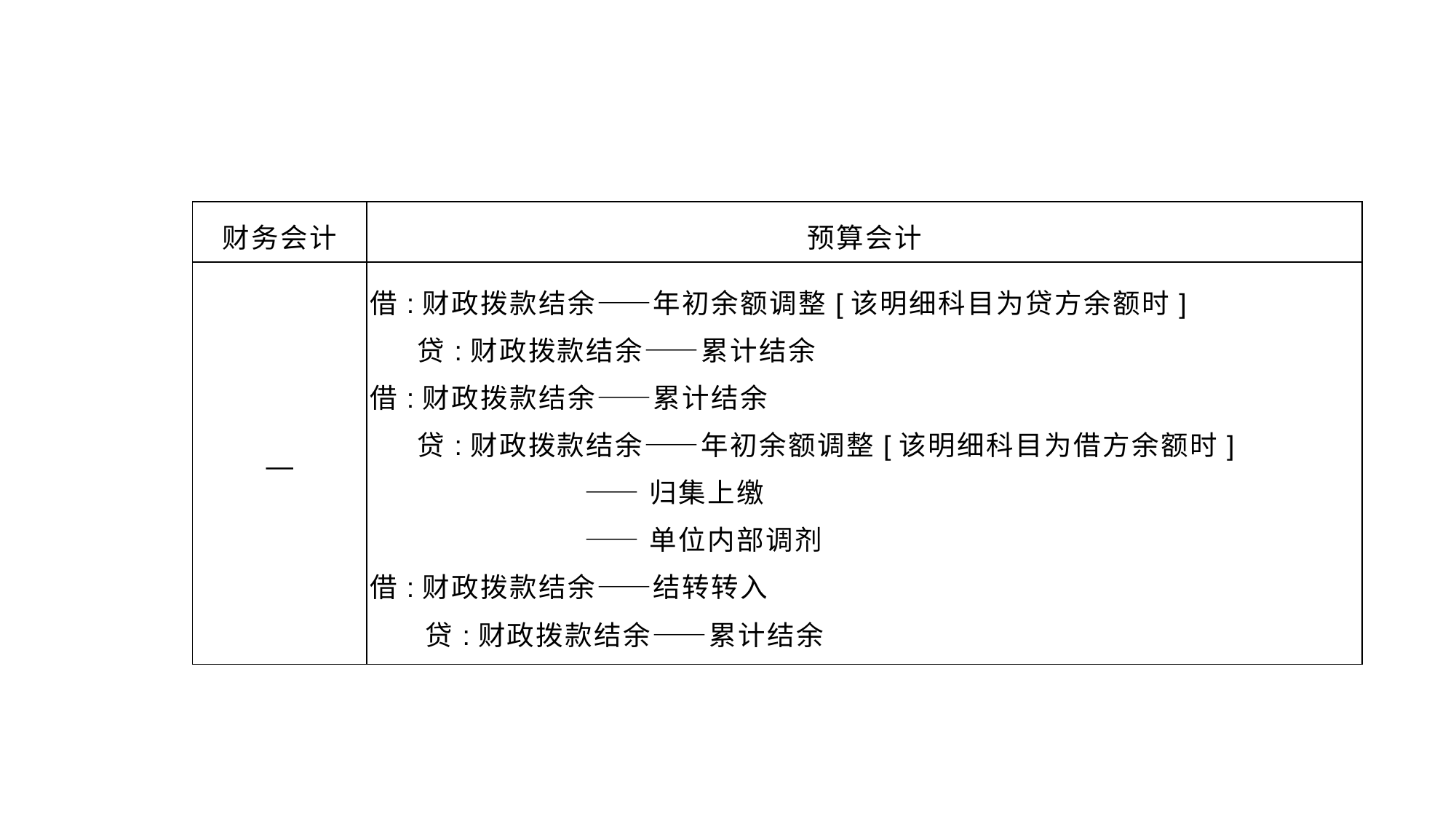

| 财务会计 | 预算会计 |
| --- | --- |
| — | 借:财政拨款结余——年初余额调整[该明细科目为贷方余额时] 贷:财政拨款结余——累计结余 借:财政拨款结余——累计结余 贷:财政拨款结余——年初余额调整[该明细科目为借方余额时] ——归集上缴 ——单位内部调剂 借:财政拨款结余——结转转入 贷:财政拨款结余——累计结余 |